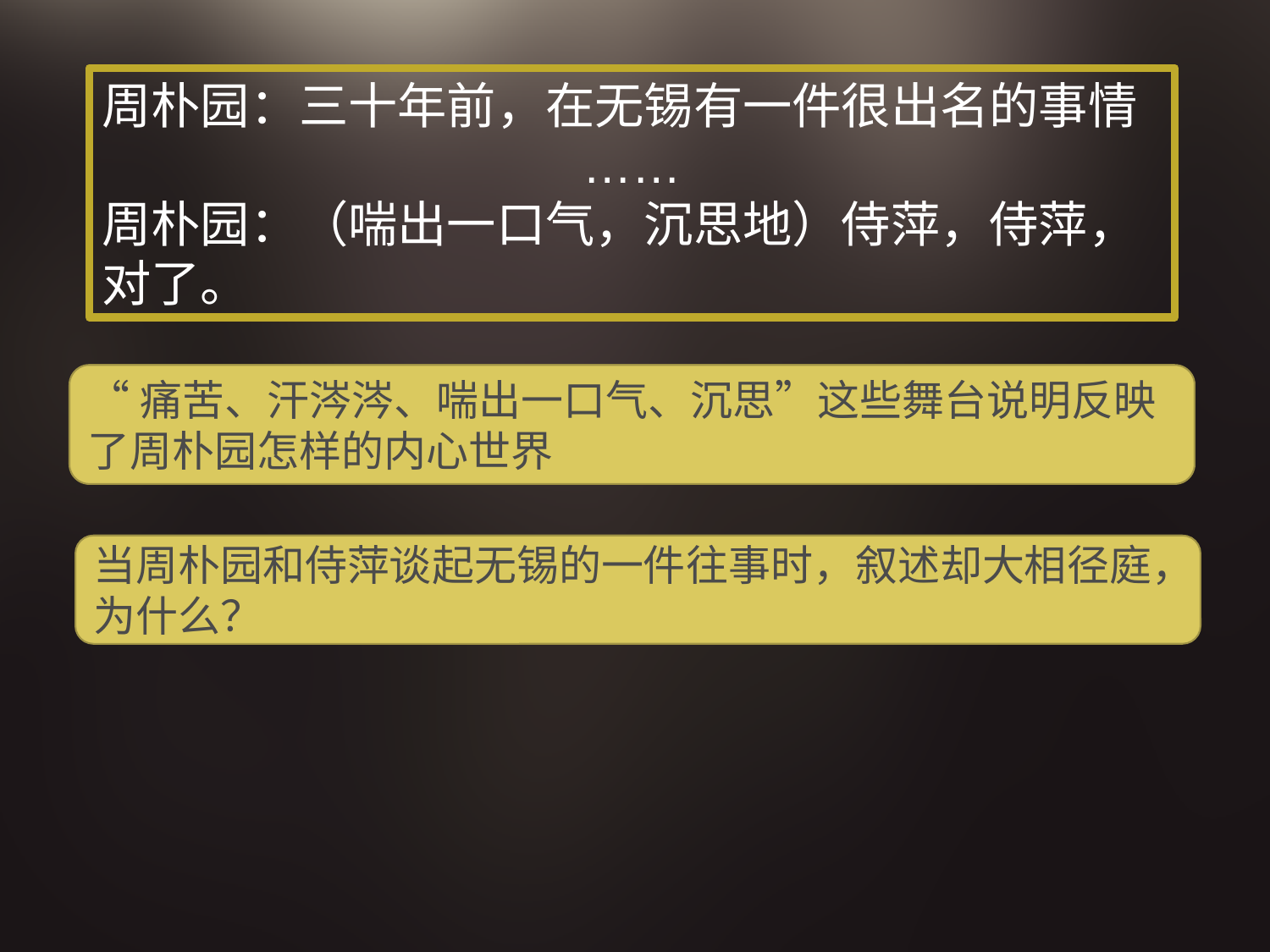

周朴园：三十年前，在无锡有一件很出名的事情
……
周朴园：（喘出一口气，沉思地）侍萍，侍萍，对了。
“痛苦、汗涔涔、喘出一口气、沉思”这些舞台说明反映了周朴园怎样的内心世界
当周朴园和侍萍谈起无锡的一件往事时，叙述却大相径庭，为什么？